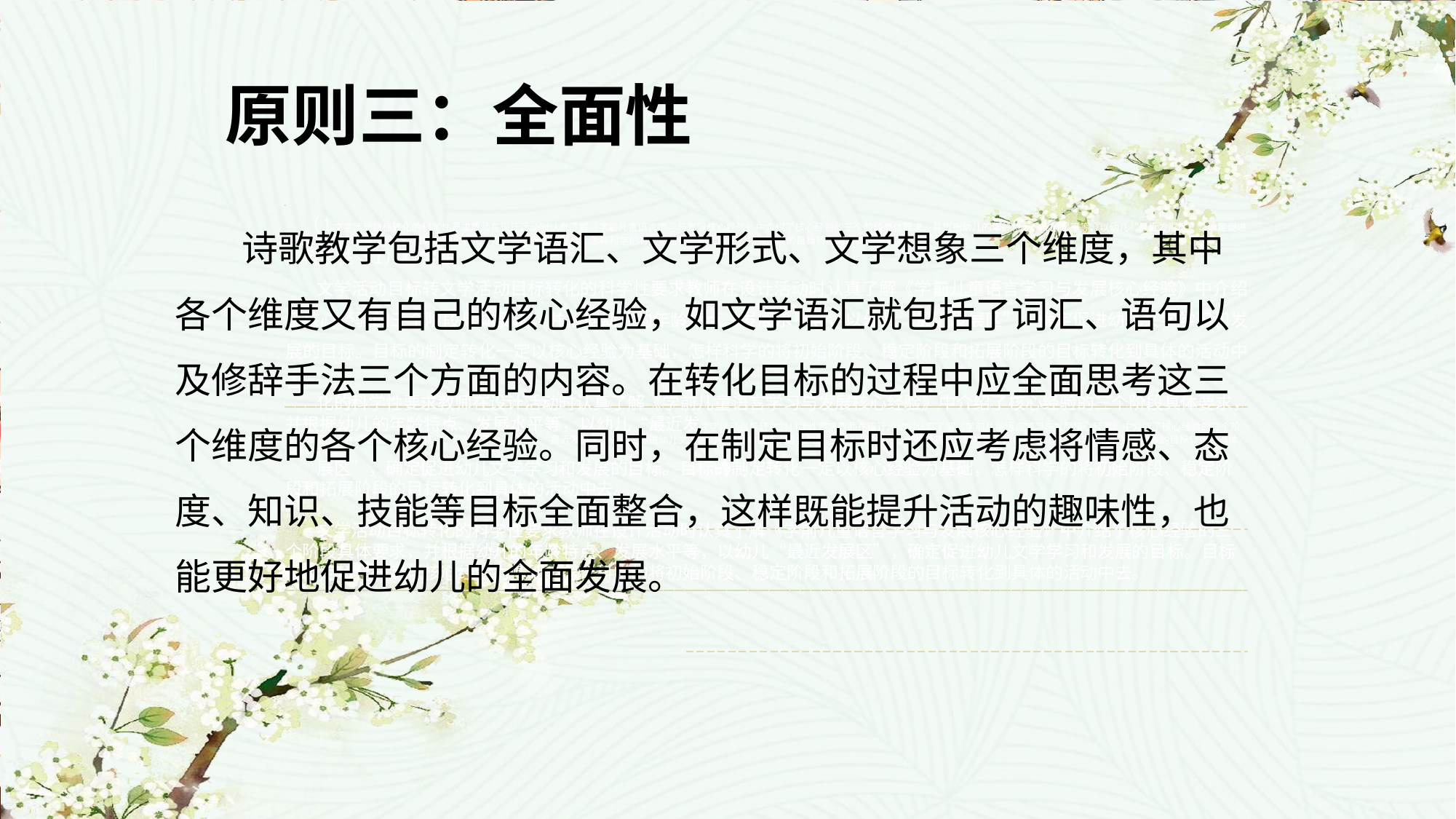

原则三：全面性

      诗歌教学包括文学语汇、文学形式、文学想象三个维度，其中各个维度又有自己的核心经验，如文学语汇就包括了词汇、语句以及修辞手法三个方面的内容。在转化目标的过程中应全面思考这三个维度的各个核心经验。同时，在制定目标时还应考虑将情感、态度、知识、技能等目标全面整合，这样既能提升活动的趣味性，也能更好地促进幼儿的全面发展。
    （1文学活动目标转化的科学性要求教师在设计活动时认真了解《学前儿童语言学习与发展核心经验》中介绍了核心经验的三个阶段具体要求，并根据幼儿的年龄特点、发展水平等，以幼儿“最近发展区”，确定促进幼儿文学学习和发展的目标。目标的制定转化一定以核心经验为基础，怎样科学的将初始阶段、稳定阶段和拓展阶段的目标转化到具体的活动中去。
）科学性（1）科学性
文学活动目标转文学活动目标转化的科学性要求教师在设计活动时认真了解《学前儿童语言学习与发展核心经验》中介绍了核心经验的三个阶段具体要求，并根据幼儿的年龄特点、发展水平等，以幼儿“最近发展区”，确定促进幼儿文学学习和发展的目标。目标的制定转化一定以核心经验为基础，怎样科学的将初始阶段、稳定阶段和拓展阶段的目标转化到具体的活动中去。
化的科学性要求教师在设计活动时认真了解《学前儿童语言学习与发展核心经验》中介绍了核心经验的三个阶段具体要求，并根据幼儿的年龄特点、发展水平等，以幼儿“最近发文学活动目标转化的科学性要求教师在设计活动时认真了解《学前儿童语言学习与发展核心经验》中介绍了核心经验的三个阶段具体要求，并根据幼儿的年龄特点、发展水平等，以幼儿“最近发展区”，确定促进幼儿文学学习和发展的目标。目标的制定转化一定以核心经验为基础，怎样科学的将初始阶段、稳定阶段和拓展阶段的目标转化到具体的活动中去。
展区”，确定促进幼儿文学学习和发展的目标。目标的制定转化一定以核心经验为基础，怎样科学的将初始阶段、稳定阶段和拓展阶段的目标转化到具体的活动中去。

文学活动目标转化的科学性要求教师在设计活动时认真了解《学前儿童语言学习与发展核心经验》中介绍了核心经验的三个阶段具体要求，并根据幼儿的年龄特点、发展水平等，以幼儿“最近发展区”，确定促进幼儿文学学习和发展的目标。目标的制定转化一定以核心经验为基础，怎样科学的将初始阶段、稳定阶段和拓展阶段的目标转化到具体的活动中去。